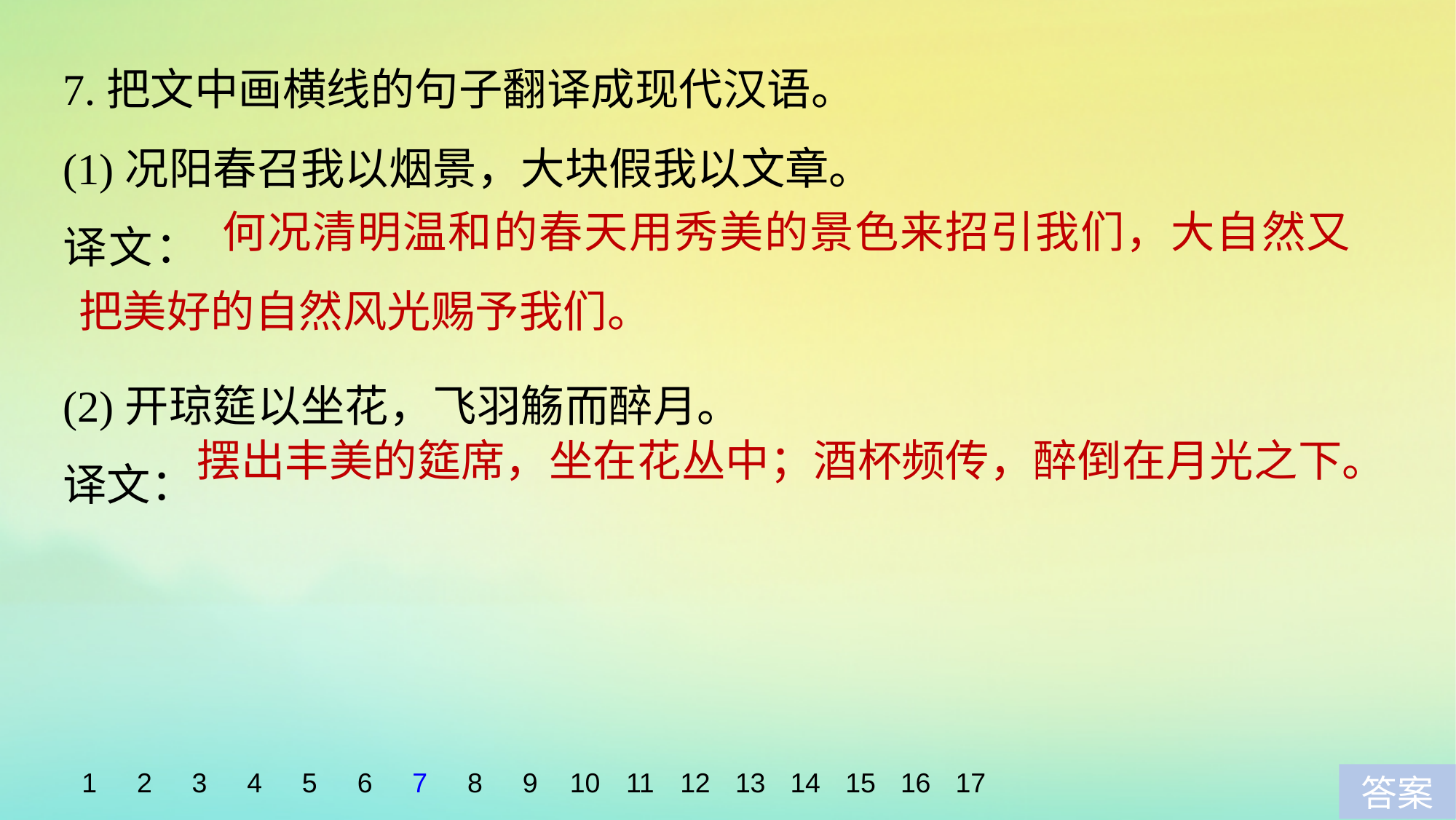

7.把文中画横线的句子翻译成现代汉语。
(1)况阳春召我以烟景，大块假我以文章。
译文：
(2)开琼筵以坐花，飞羽觞而醉月。
译文：
            何况清明温和的春天用秀美的景色来招引我们，大自然又把美好的自然风光赐予我们。
摆出丰美的筵席，坐在花丛中；酒杯频传，醉倒在月光之下。
1
2
3
4
5
6
7
8
9
10
11
12
13
14
15
16
17
答案